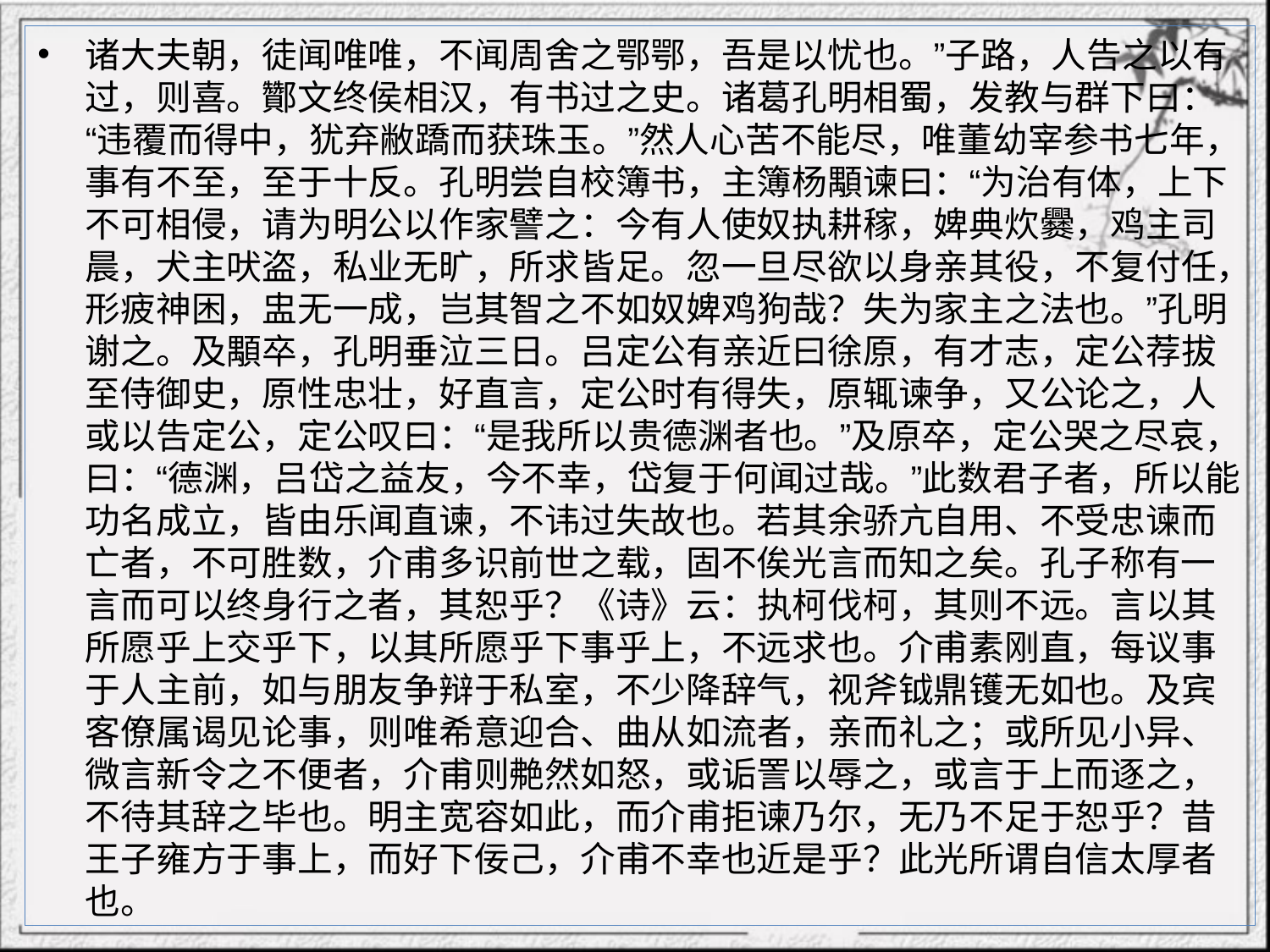

诸大夫朝，徒闻唯唯，不闻周舍之鄂鄂，吾是以忧也。”子路，人告之以有过，则喜。酇文终侯相汉，有书过之史。诸葛孔明相蜀，发教与群下曰：“违覆而得中，犹弃敝蹻而获珠玉。”然人心苦不能尽，唯董幼宰参书七年，事有不至，至于十反。孔明尝自校簿书，主簿杨顒谏曰：“为治有体，上下不可相侵，请为明公以作家譬之：今有人使奴执耕稼，婢典炊爨，鸡主司晨，犬主吠盗，私业无旷，所求皆足。忽一旦尽欲以身亲其役，不复付任，形疲神困，盅无一成，岂其智之不如奴婢鸡狗哉？失为家主之法也。”孔明谢之。及顒卒，孔明垂泣三日。吕定公有亲近曰徐原，有才志，定公荐拔至侍御史，原性忠壮，好直言，定公时有得失，原辄谏争，又公论之，人或以告定公，定公叹曰：“是我所以贵德渊者也。”及原卒，定公哭之尽哀，曰：“德渊，吕岱之益友，今不幸，岱复于何闻过哉。”此数君子者，所以能功名成立，皆由乐闻直谏，不讳过失故也。若其余骄亢自用、不受忠谏而亡者，不可胜数，介甫多识前世之载，固不俟光言而知之矣。孔子称有一言而可以终身行之者，其恕乎？《诗》云：执柯伐柯，其则不远。言以其所愿乎上交乎下，以其所愿乎下事乎上，不远求也。介甫素刚直，每议事于人主前，如与朋友争辩于私室，不少降辞气，视斧钺鼎镬无如也。及宾客僚属谒见论事，则唯希意迎合、曲从如流者，亲而礼之；或所见小异、微言新令之不便者，介甫则艴然如怒，或诟詈以辱之，或言于上而逐之，不待其辞之毕也。明主宽容如此，而介甫拒谏乃尔，无乃不足于恕乎？昔王子雍方于事上，而好下佞己，介甫不幸也近是乎？此光所谓自信太厚者也。